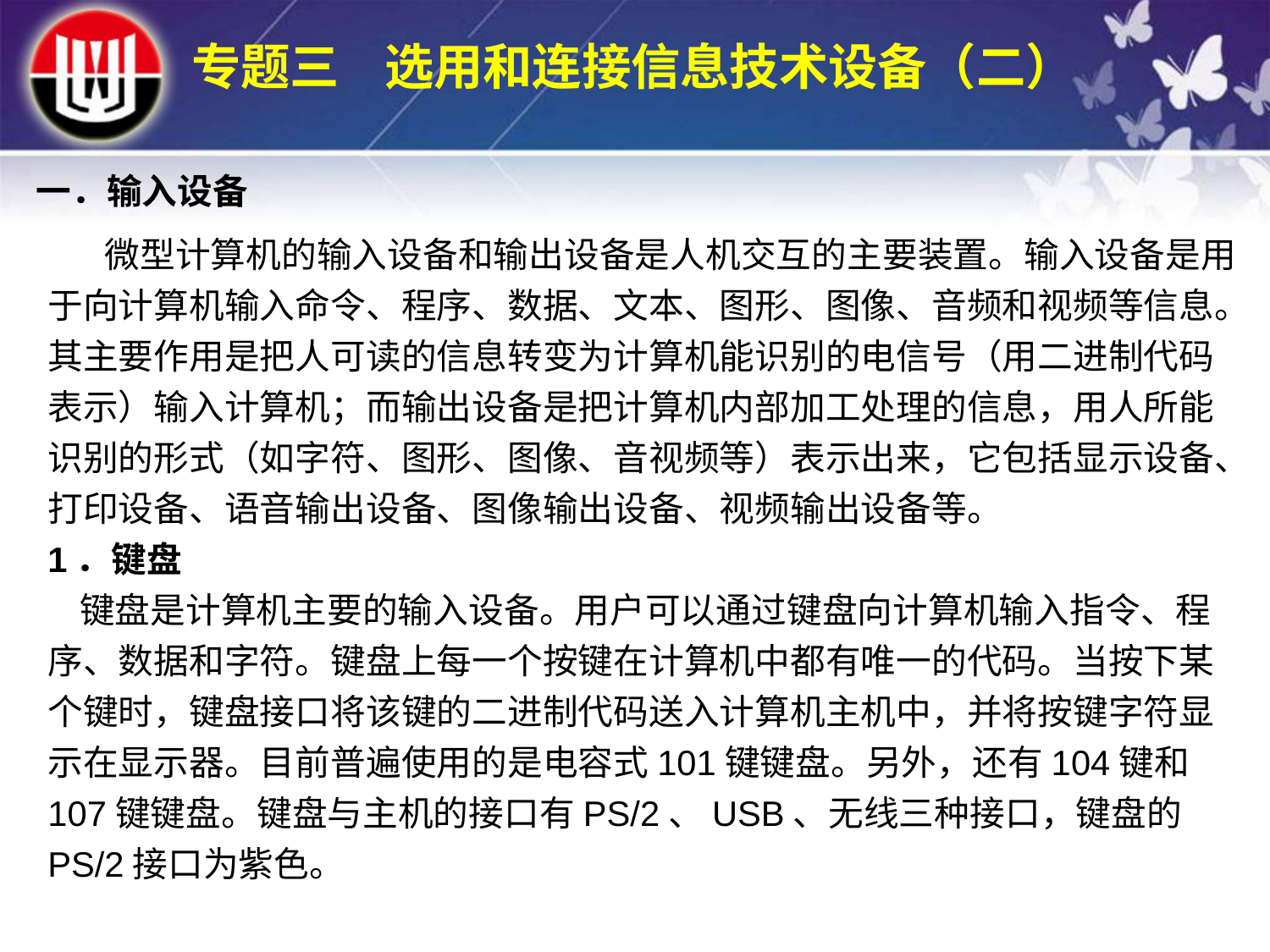

专题三    选用和连接信息技术设备（二）
一．输入设备
      微型计算机的输入设备和输出设备是人机交互的主要装置。输入设备是用于向计算机输入命令、程序、数据、文本、图形、图像、音频和视频等信息。其主要作用是把人可读的信息转变为计算机能识别的电信号（用二进制代码表示）输入计算机；而输出设备是把计算机内部加工处理的信息，用人所能识别的形式（如字符、图形、图像、音视频等）表示出来，它包括显示设备、打印设备、语音输出设备、图像输出设备、视频输出设备等。
1．键盘
   键盘是计算机主要的输入设备。用户可以通过键盘向计算机输入指令、程序、数据和字符。键盘上每一个按键在计算机中都有唯一的代码。当按下某个键时，键盘接口将该键的二进制代码送入计算机主机中，并将按键字符显示在显示器。目前普遍使用的是电容式101键键盘。另外，还有104键和107键键盘。键盘与主机的接口有PS/2、USB、无线三种接口，键盘的PS/2接口为紫色。